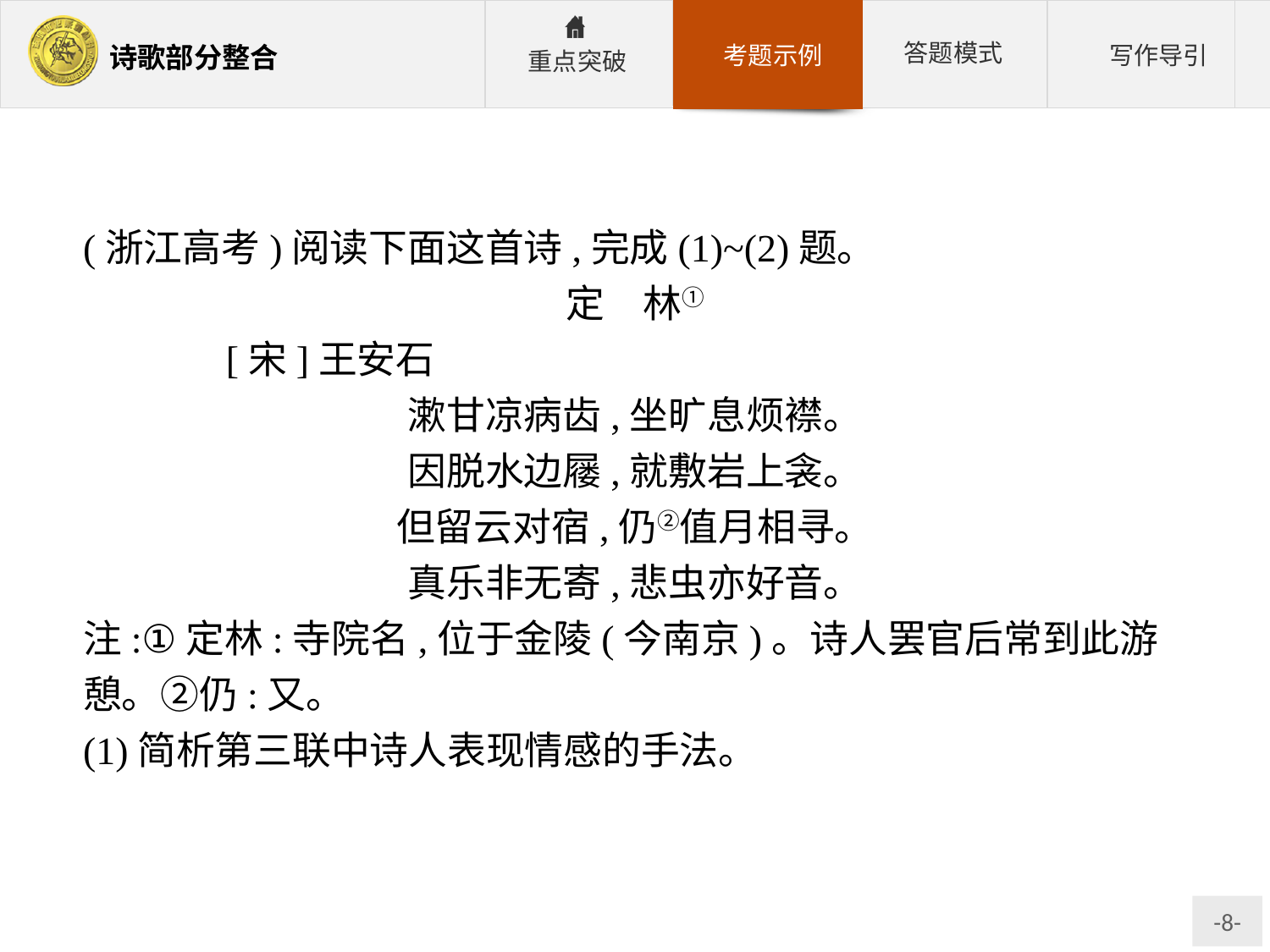

(浙江高考)阅读下面这首诗,完成(1)~(2)题。
定　林①
	[宋]王安石
漱甘凉病齿,坐旷息烦襟。
因脱水边屦,就敷岩上衾。
但留云对宿,仍②值月相寻。
真乐非无寄,悲虫亦好音。
注:①定林:寺院名,位于金陵(今南京)。诗人罢官后常到此游憩。②仍:又。
(1)简析第三联中诗人表现情感的手法。